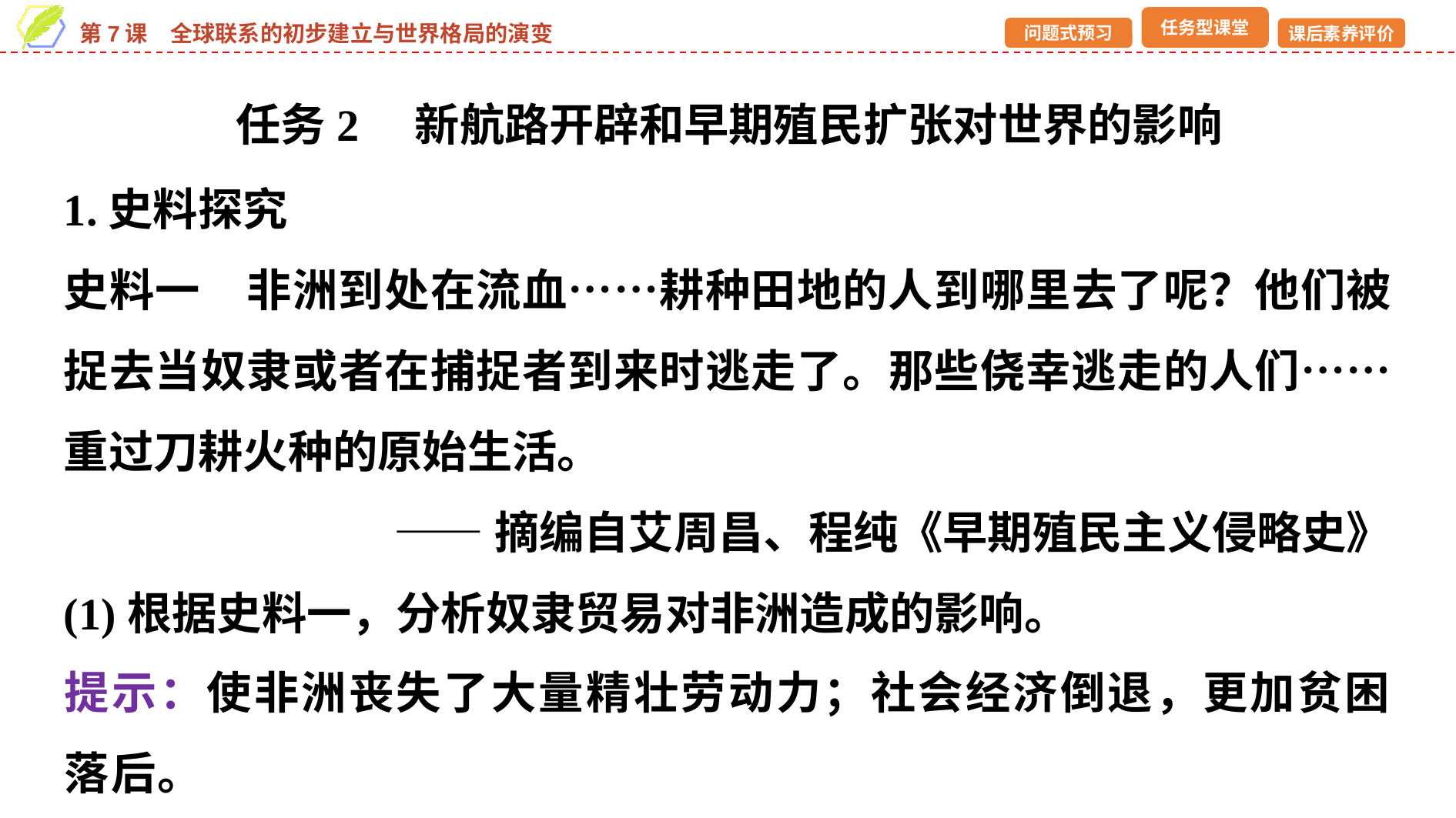

任务2　新航路开辟和早期殖民扩张对世界的影响
1.史料探究
史料一　非洲到处在流血……耕种田地的人到哪里去了呢？他们被捉去当奴隶或者在捕捉者到来时逃走了。那些侥幸逃走的人们……重过刀耕火种的原始生活。
——摘编自艾周昌、程纯《早期殖民主义侵略史》
(1)根据史料一，分析奴隶贸易对非洲造成的影响。
提示：使非洲丧失了大量精壮劳动力；社会经济倒退，更加贫困落后。